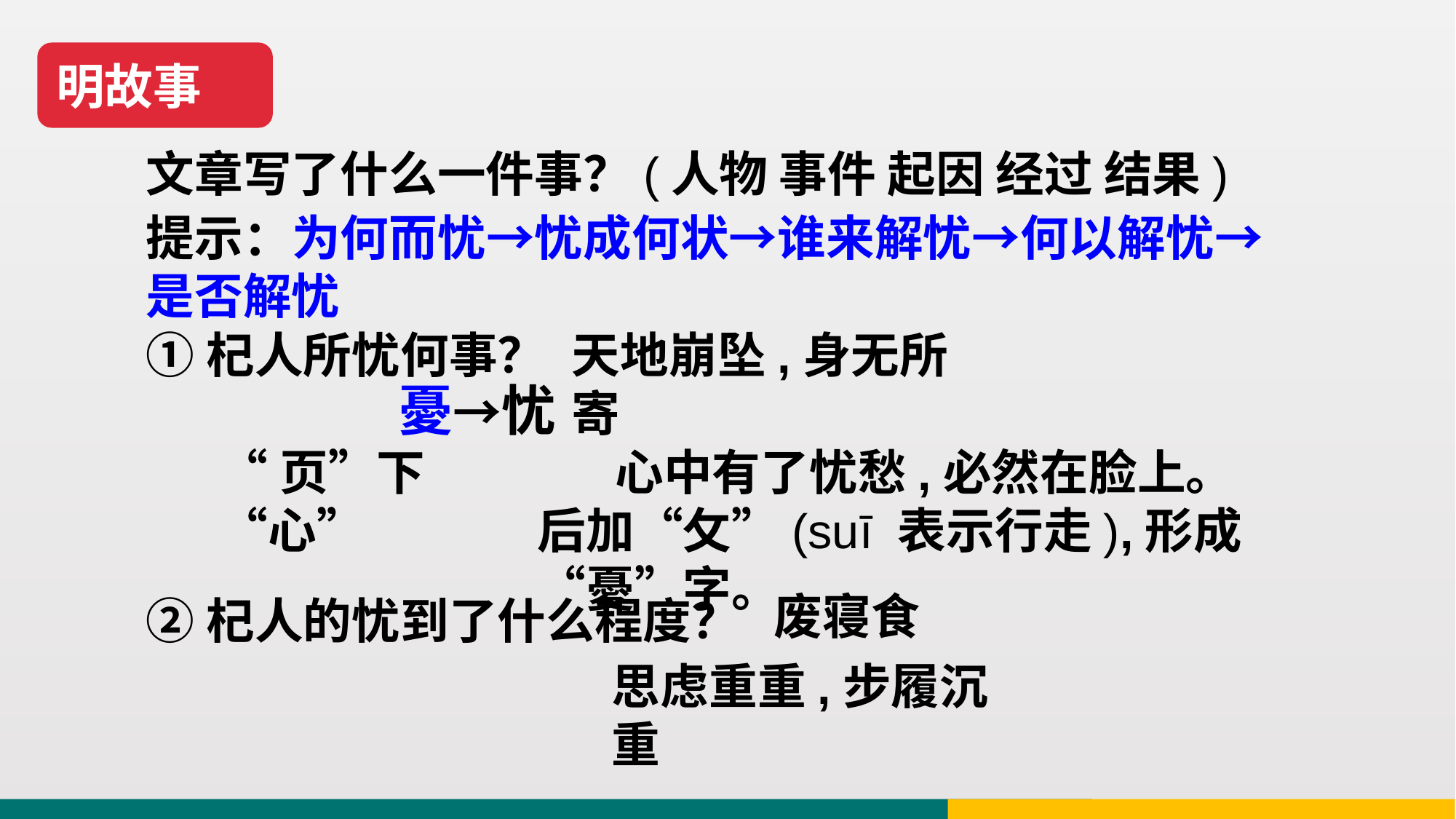

明故事
文章写了什么一件事？(人物 事件 起因 经过 结果)

提示：为何而忧→忧成何状→谁来解忧→何以解忧→是否解忧
①杞人所忧何事？
天地崩坠,身无所寄
憂→忧
“页”下“心”
心中有了忧愁,必然在脸上。
后加“攵”(suī 表示行走),形成“憂”字。
废寝食
②杞人的忧到了什么程度？
思虑重重,步履沉重